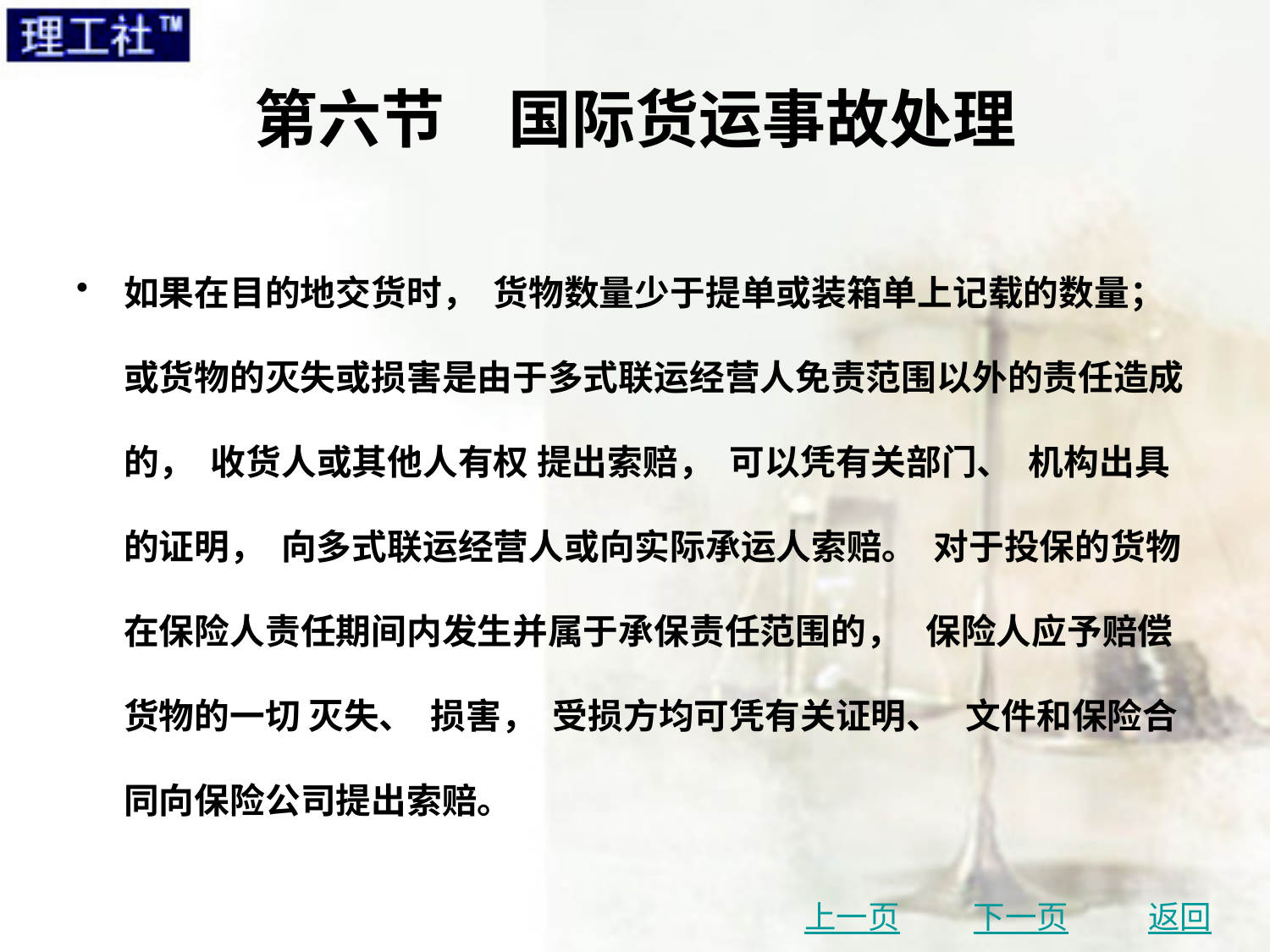

# 第六节　国际货运事故处理
如果在目的地交货时，  货物数量少于提单或装箱单上记载的数量；  或货物的灭失或损害是由于多式联运经营人免责范围以外的责任造成的，  收货人或其他人有权 提出索赔，  可以凭有关部门、  机构出具的证明，  向多式联运经营人或向实际承运人索赔。  对于投保的货物在保险人责任期间内发生并属于承保责任范围的，   保险人应予赔偿货物的一切 灭失、  损害，  受损方均可凭有关证明、   文件和保险合同向保险公司提出索赔。

上一页
下一页
返回